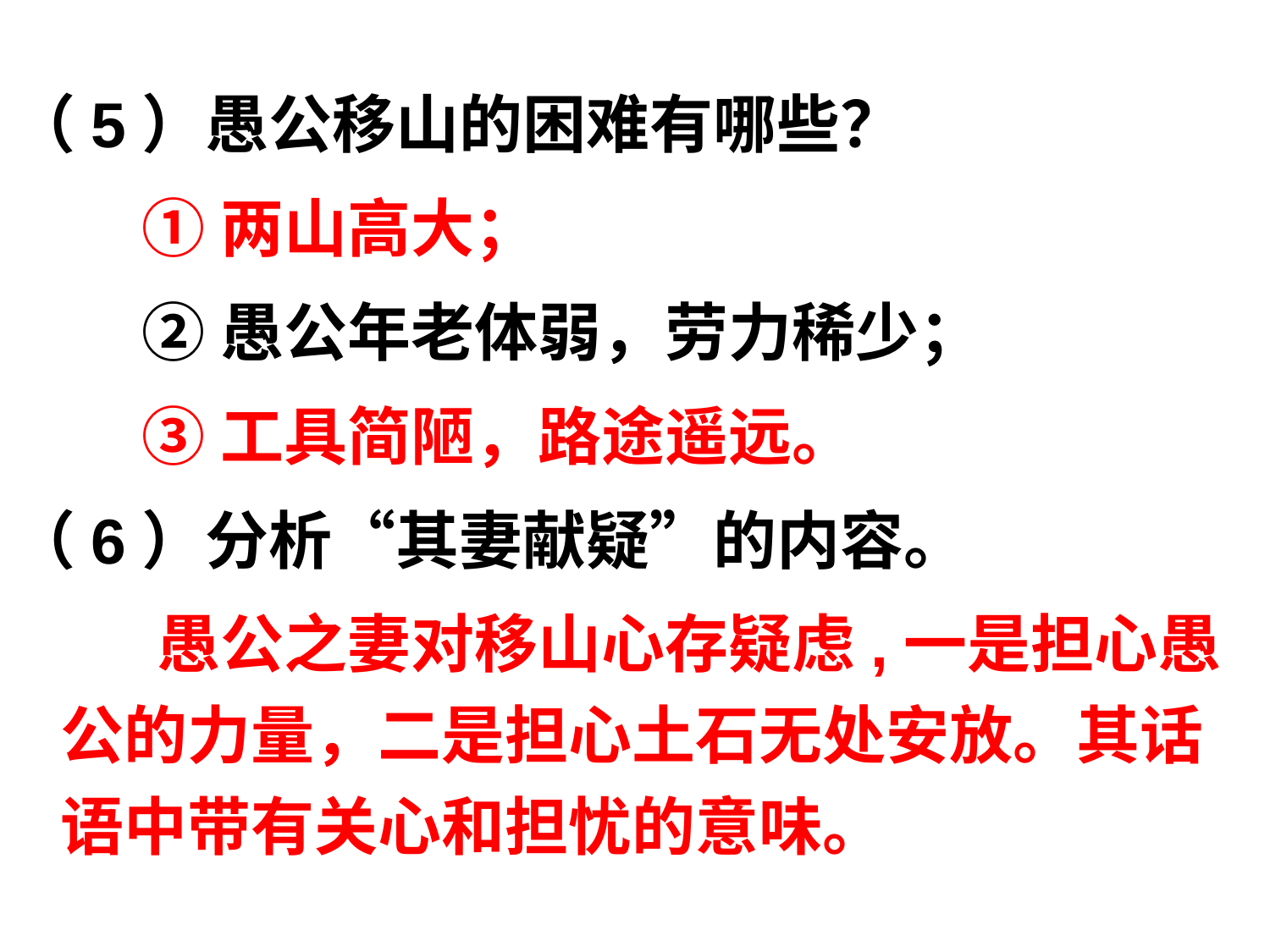

#
（5）愚公移山的困难有哪些？
         ①两山高大；
         ②愚公年老体弱，劳力稀少；
         ③工具简陋，路途遥远。
（6）分析“其妻献疑”的内容。
         愚公之妻对移山心存疑虑,一是担心愚公的力量，二是担心土石无处安放。其话语中带有关心和担忧的意味。